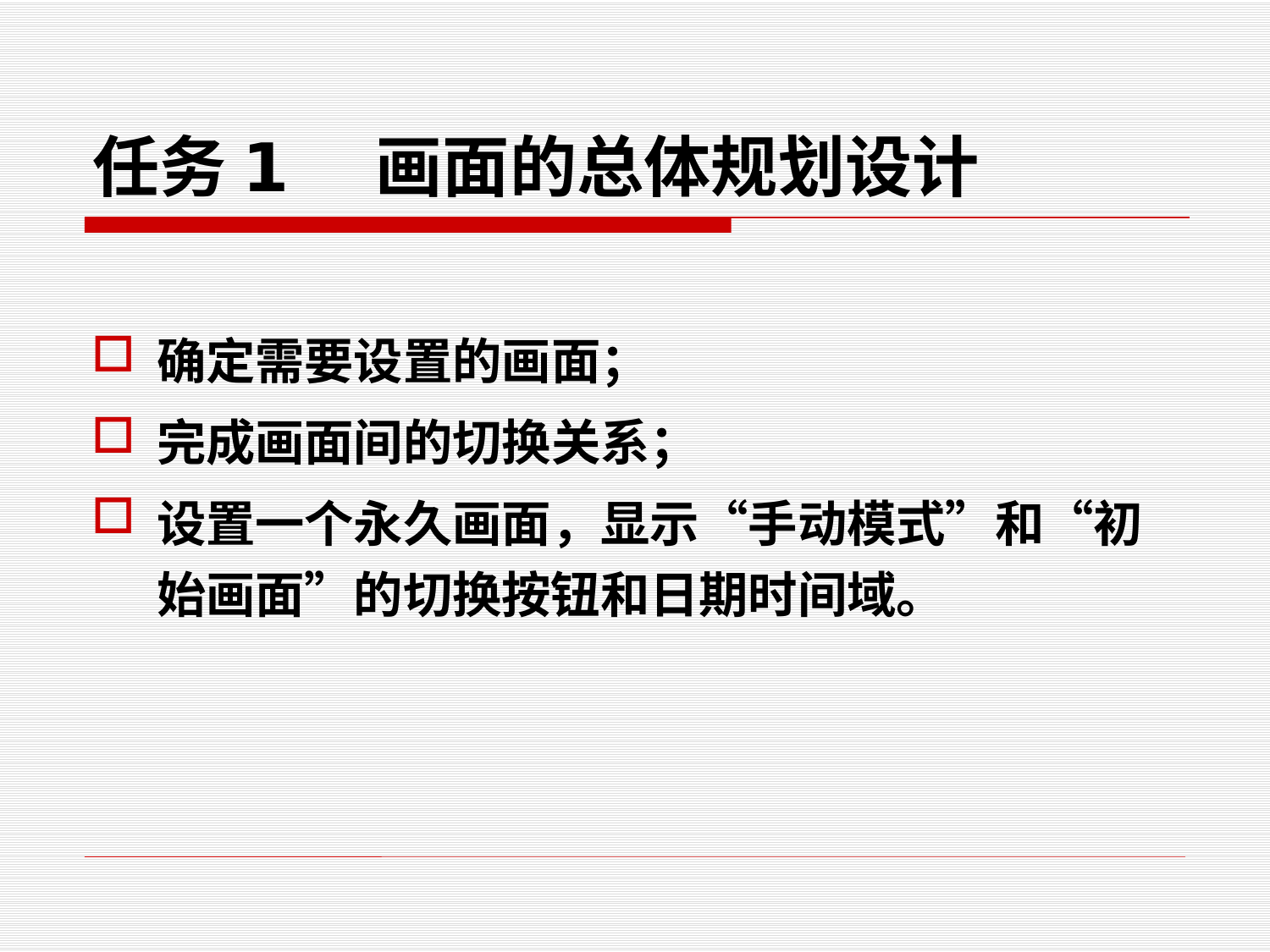

# 任务1   画面的总体规划设计

确定需要设置的画面；
完成画面间的切换关系；
设置一个永久画面，显示“手动模式”和“初始画面”的切换按钮和日期时间域。